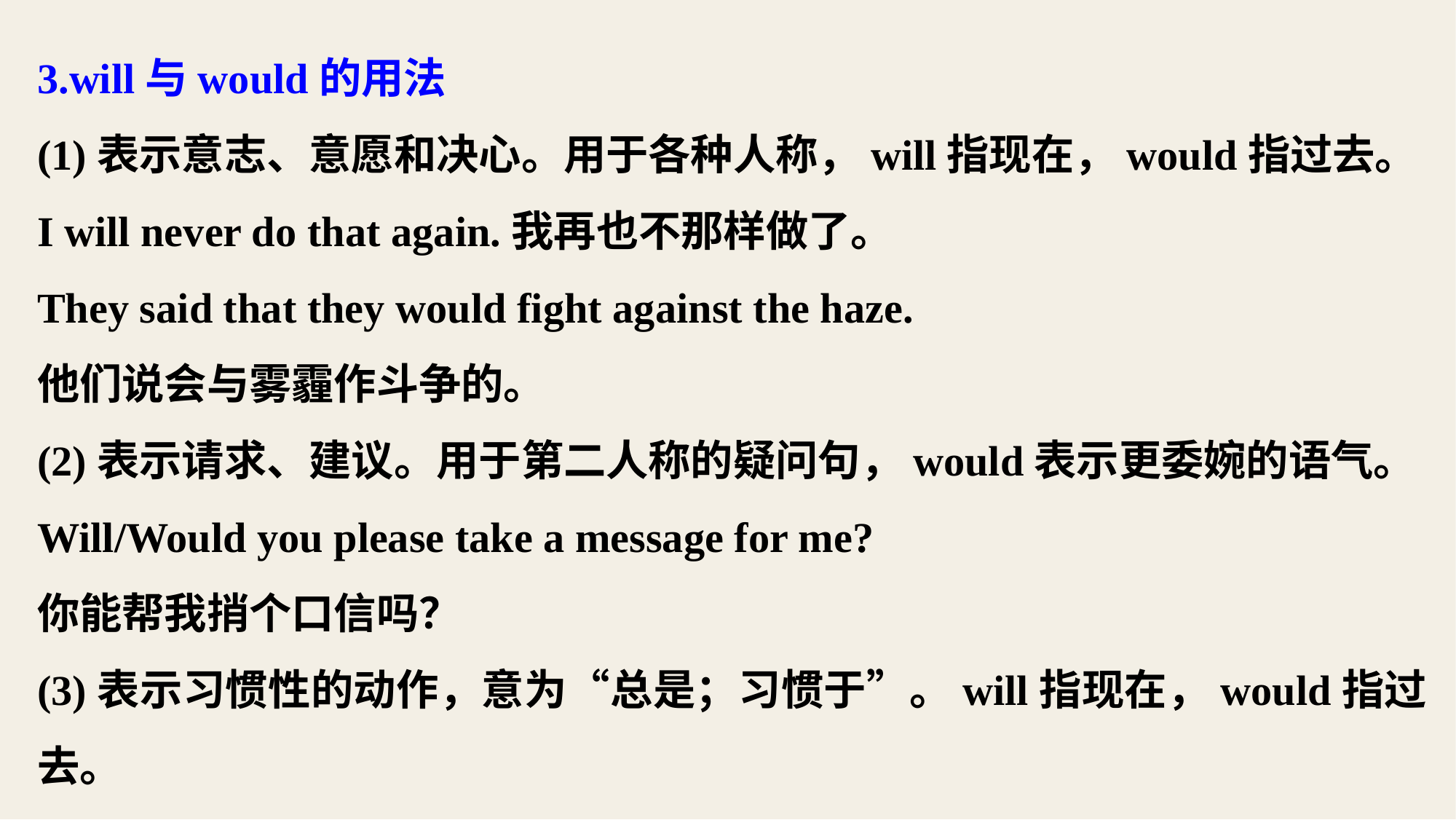

3.will与would的用法
(1)表示意志、意愿和决心。用于各种人称，will指现在，would指过去。
I will never do that again.我再也不那样做了。
They said that they would fight against the haze.
他们说会与雾霾作斗争的。
(2)表示请求、建议。用于第二人称的疑问句，would表示更委婉的语气。
Will/Would you please take a message for me?
你能帮我捎个口信吗？
(3)表示习惯性的动作，意为“总是；习惯于”。will指现在，would指过去。
Fish will die without water.没有水鱼儿就会死。